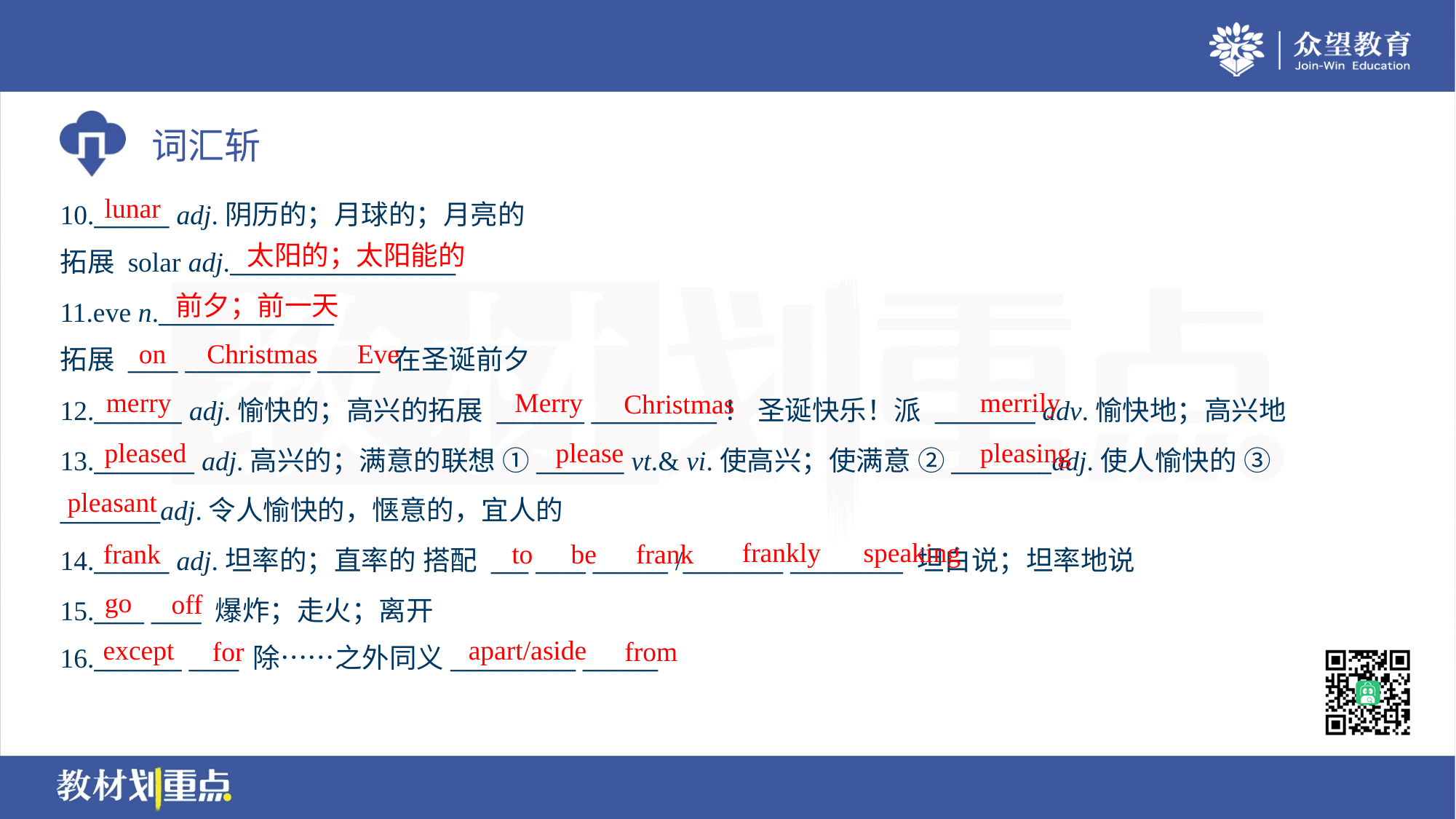

lunar
10.______ adj.阴历的；月球的；月亮的
拓展 solar adj.__________________
太阳的；太阳能的
前夕；前一天
11.eve n.______________
拓展 ____ __________ _____ 在圣诞前夕
on
Christmas
Eve
merry
Merry
merrily
Christmas
12._______ adj.愉快的；高兴的拓展 _______ __________！ 圣诞快乐！派 ________ adv.愉快地；高兴地
13.________ adj.高兴的；满意的联想 ①_______ vt.& vi.使高兴；使满意 ②________adj.使人愉快的 ③
________adj.令人愉快的，惬意的，宜人的
14.______ adj.坦率的；直率的 搭配 ___ ____ ______ /________ _________ 坦白说；坦率地说
15.____ ____ 爆炸；走火；离开
16._______ ____ 除……之外同义__________ ______
pleased
please
pleasing
pleasant
frankly
speaking
frank
to
be
frank
go
off
except
apart/aside
for
from